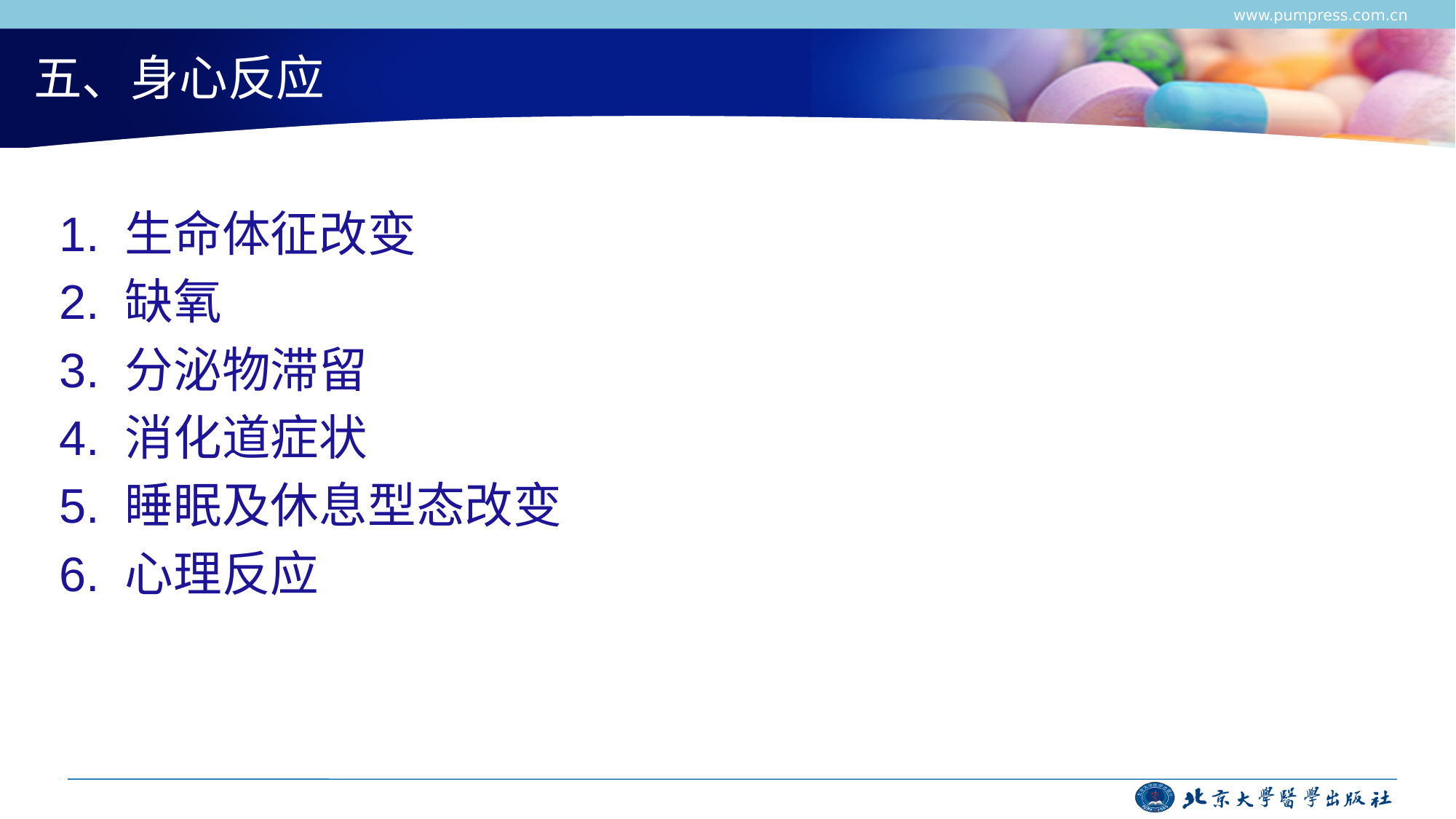

www.pumpress.com.cn
# 五、身心反应
1. 生命体征改变
2. 缺氧
3. 分泌物滞留
4. 消化道症状
5. 睡眠及休息型态改变
6. 心理反应